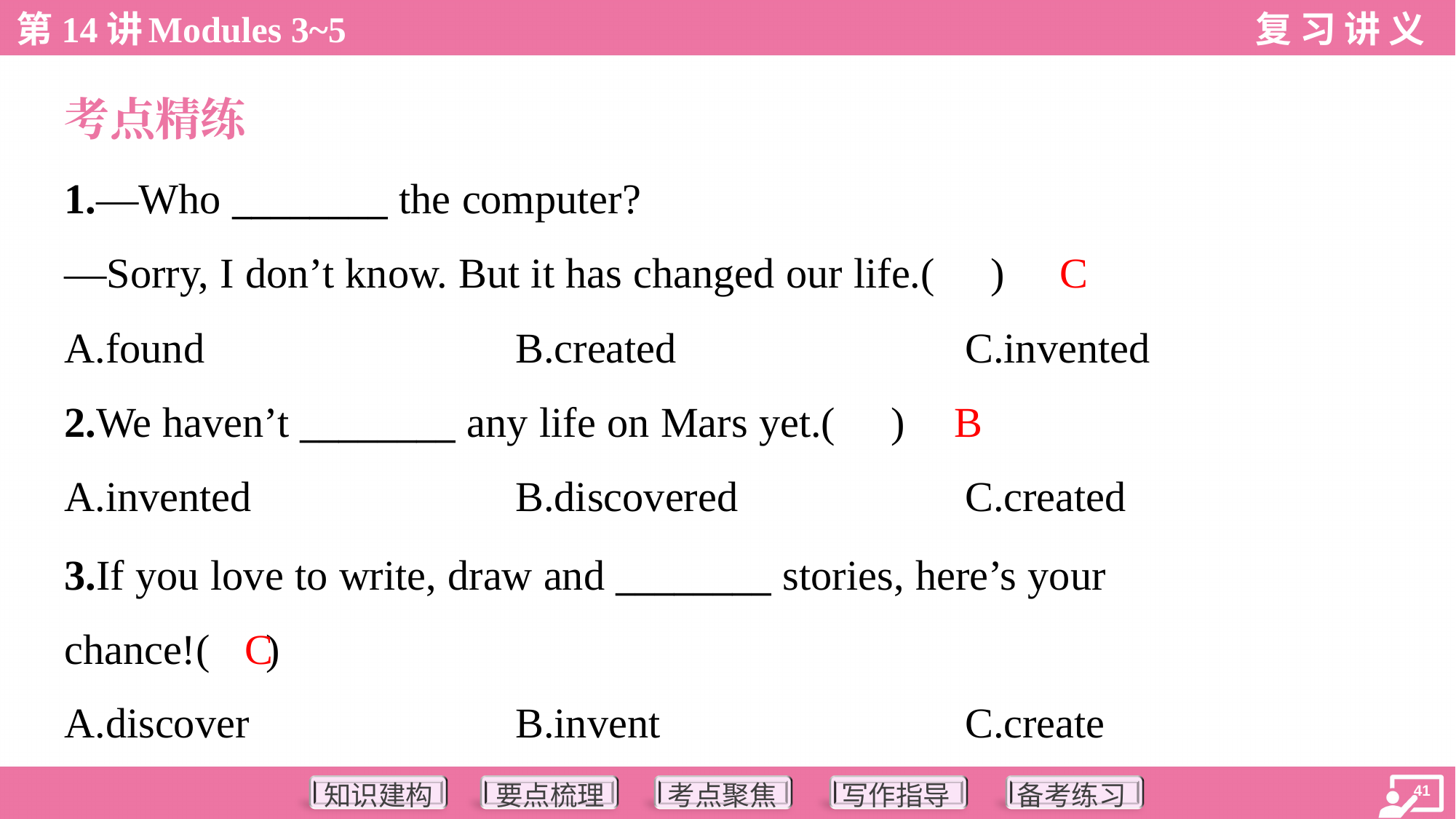

考点精练
1.—Who ________ the computer?
—Sorry, I don’t know. But it has changed our life.(     )
C
A.found	B.created	C.invented
B
2.We haven’t ________ any life on Mars yet.(     )
A.invented	B.discovered	C.created
3.If you love to write, draw and ________ stories, here’s your
chance!(     )
C
A.discover	B.invent	C.create